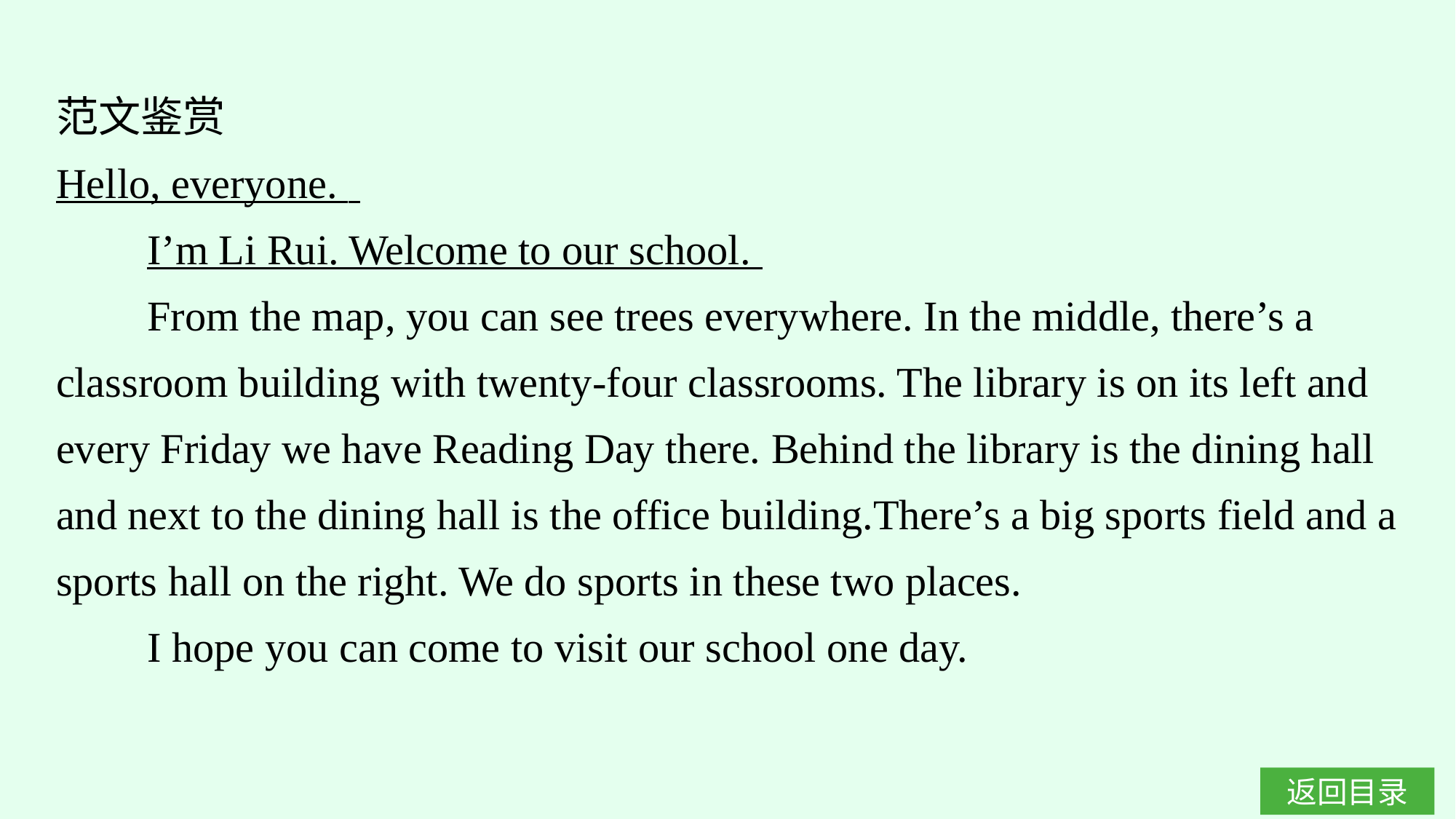

范文鉴赏
Hello, everyone.
I’m Li Rui. Welcome to our school.
From the map, you can see trees everywhere. In the middle, there’s a classroom building with twenty-four classrooms. The library is on its left and every Friday we have Reading Day there. Behind the library is the dining hall and next to the dining hall is the office building.There’s a big sports field and a sports hall on the right. We do sports in these two places.
I hope you can come to visit our school one day.